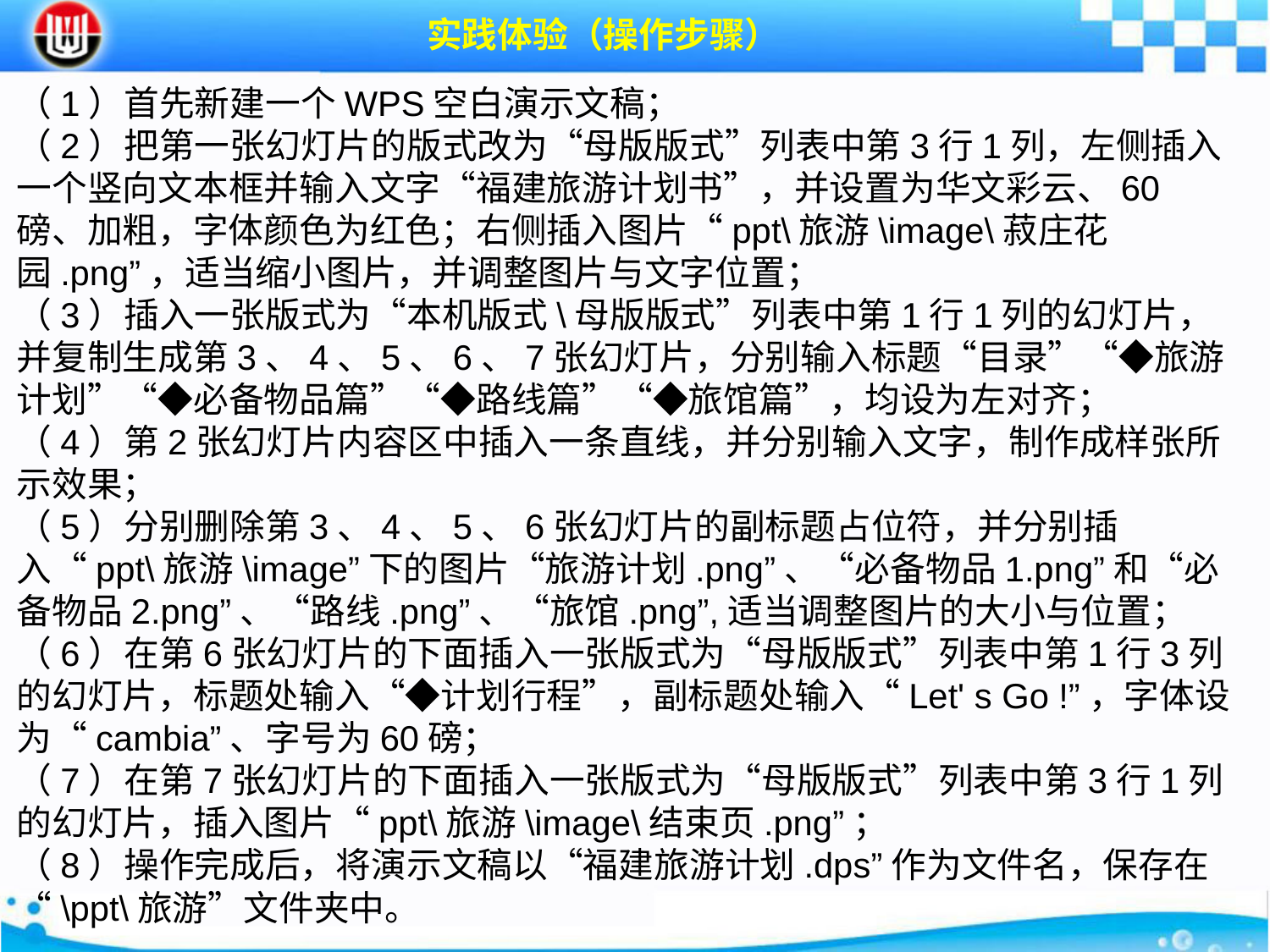

实践体验（操作步骤）
（1）首先新建一个WPS空白演示文稿；（2）把第一张幻灯片的版式改为“母版版式”列表中第3行1列，左侧插入一个竖向文本框并输入文字“福建旅游计划书”，并设置为华文彩云、60磅、加粗，字体颜色为红色；右侧插入图片“ppt\旅游\image\菽庄花园.png”，适当缩小图片，并调整图片与文字位置；（3）插入一张版式为“本机版式\母版版式”列表中第1行1列的幻灯片，并复制生成第3、4、5、6、7张幻灯片，分别输入标题“目录”“◆旅游计划”“◆必备物品篇”“◆路线篇”“◆旅馆篇”，均设为左对齐；（4）第2张幻灯片内容区中插入一条直线，并分别输入文字，制作成样张所示效果；（5）分别删除第3、4、5、6张幻灯片的副标题占位符，并分别插入“ppt\旅游\image”下的图片“旅游计划.png”、“必备物品1.png”和“必备物品2.png”、“路线.png”、“旅馆.png”,适当调整图片的大小与位置；（6）在第6张幻灯片的下面插入一张版式为“母版版式”列表中第1行3列的幻灯片，标题处输入“◆计划行程”，副标题处输入“Let' s Go !”，字体设为“cambia”、字号为60磅；（7）在第7张幻灯片的下面插入一张版式为“母版版式”列表中第3行1列的幻灯片，插入图片“ppt\旅游\image\结束页.png”；（8）操作完成后，将演示文稿以“福建旅游计划.dps”作为文件名，保存在“\ppt\旅游”文件夹中。